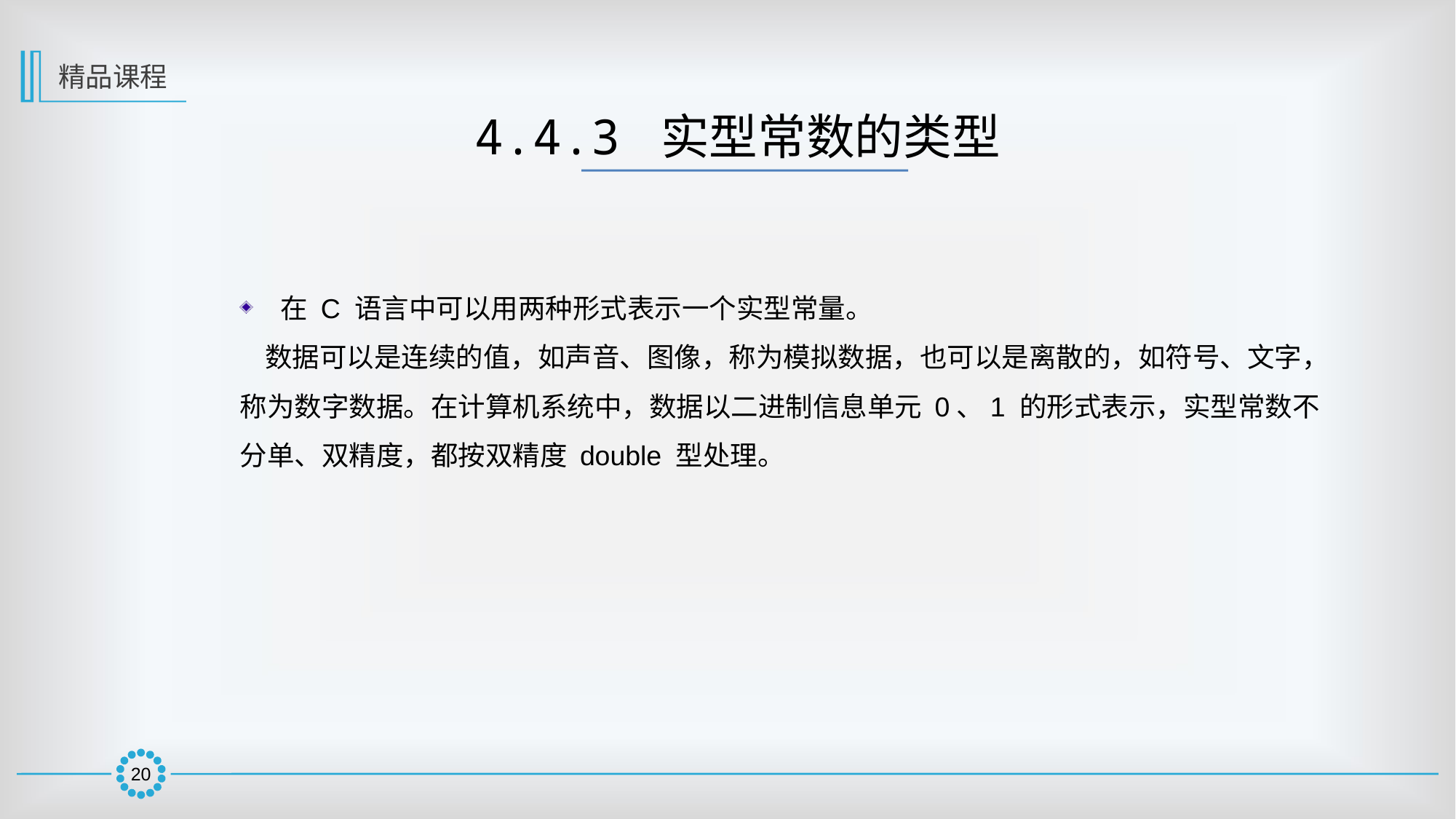

精品课程
4.4.3 实型常数的类型

在 C 语言中可以用两种形式表示一个实型常量。
   数据可以是连续的值，如声音、图像，称为模拟数据，也可以是离散的，如符号、文字，称为数字数据。在计算机系统中，数据以二进制信息单元 0、1 的形式表示，实型常数不分单、双精度，都按双精度 double 型处理。

20